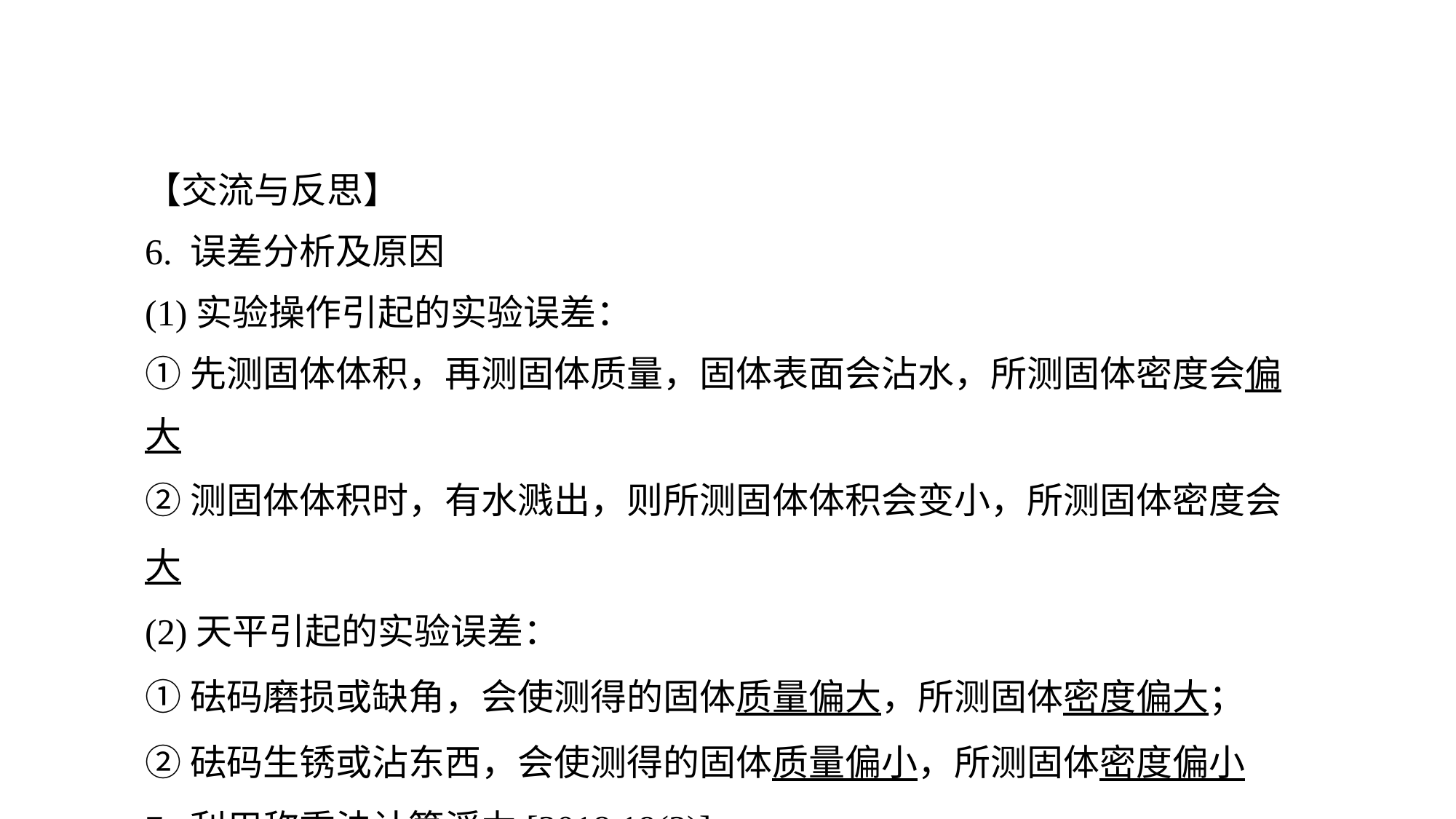

【交流与反思】
6. 误差分析及原因
(1)实验操作引起的实验误差：
①先测固体体积，再测固体质量，固体表面会沾水，所测固体密度会偏大
②测固体体积时，有水溅出，则所测固体体积会变小，所测固体密度会大
(2)天平引起的实验误差：
①砝码磨损或缺角，会使测得的固体质量偏大，所测固体密度偏大；
②砝码生锈或沾东西，会使测得的固体质量偏小，所测固体密度偏小
7. 利用称重法计算浮力[2018.19(2)]